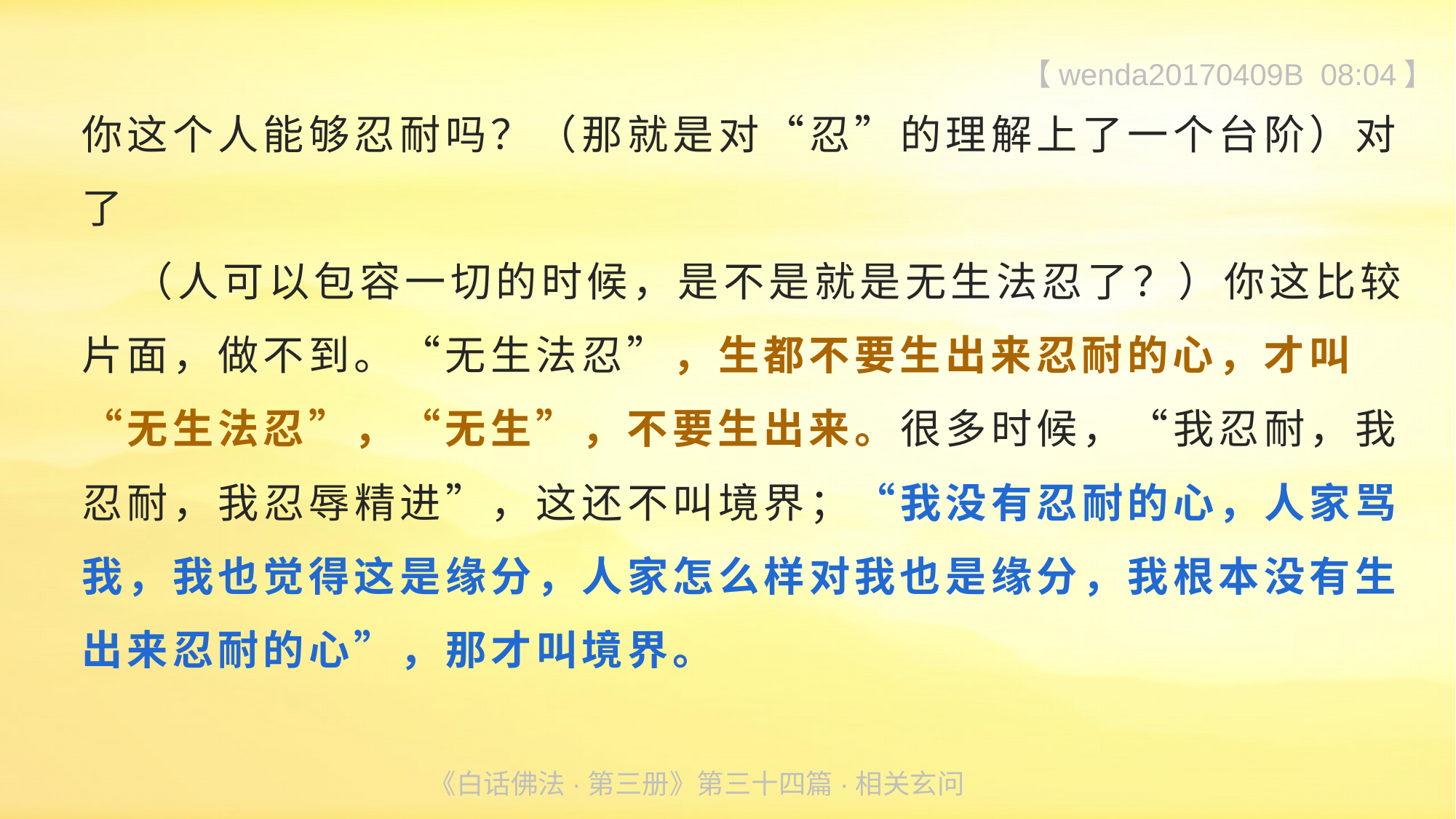

【wenda20170409B  08:04】
你这个人能够忍耐吗？（那就是对“忍”的理解上了一个台阶）对了
   （人可以包容一切的时候，是不是就是无生法忍了？）你这比较片面，做不到。“无生法忍”，生都不要生出来忍耐的心，才叫“无生法忍”，“无生”，不要生出来。很多时候，“我忍耐，我忍耐，我忍辱精进”，这还不叫境界；“我没有忍耐的心，人家骂我，我也觉得这是缘分，人家怎么样对我也是缘分，我根本没有生出来忍耐的心”，那才叫境界。
《白话佛法·第三册》第三十四篇·相关玄问